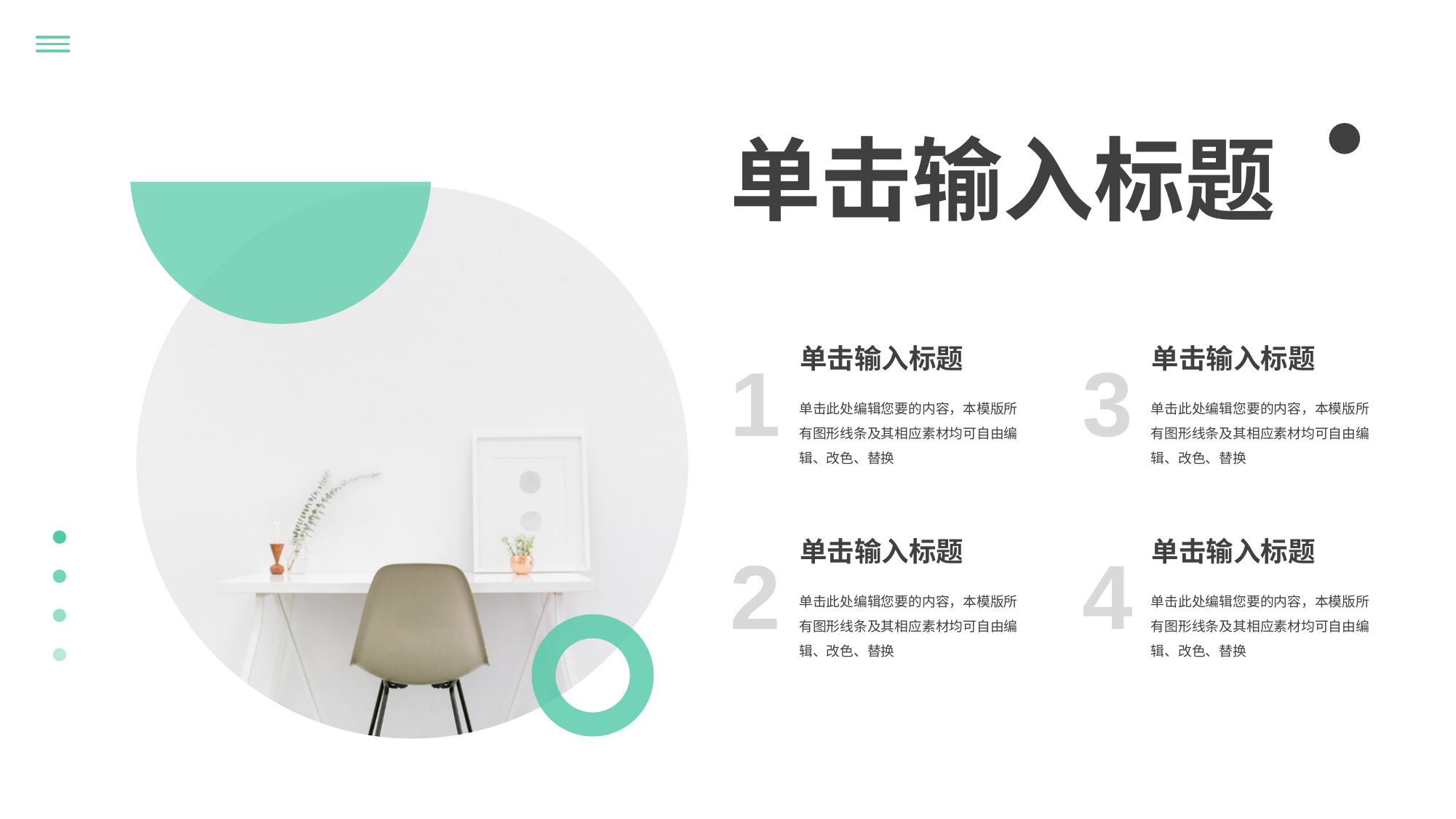

单击输入标题

单击输入标题
1
单击此处编辑您要的内容，本模版所有图形线条及其相应素材均可自由编辑、改色、替换
单击输入标题
3
单击此处编辑您要的内容，本模版所有图形线条及其相应素材均可自由编辑、改色、替换

单击输入标题
2
单击此处编辑您要的内容，本模版所有图形线条及其相应素材均可自由编辑、改色、替换
单击输入标题
4
单击此处编辑您要的内容，本模版所有图形线条及其相应素材均可自由编辑、改色、替换